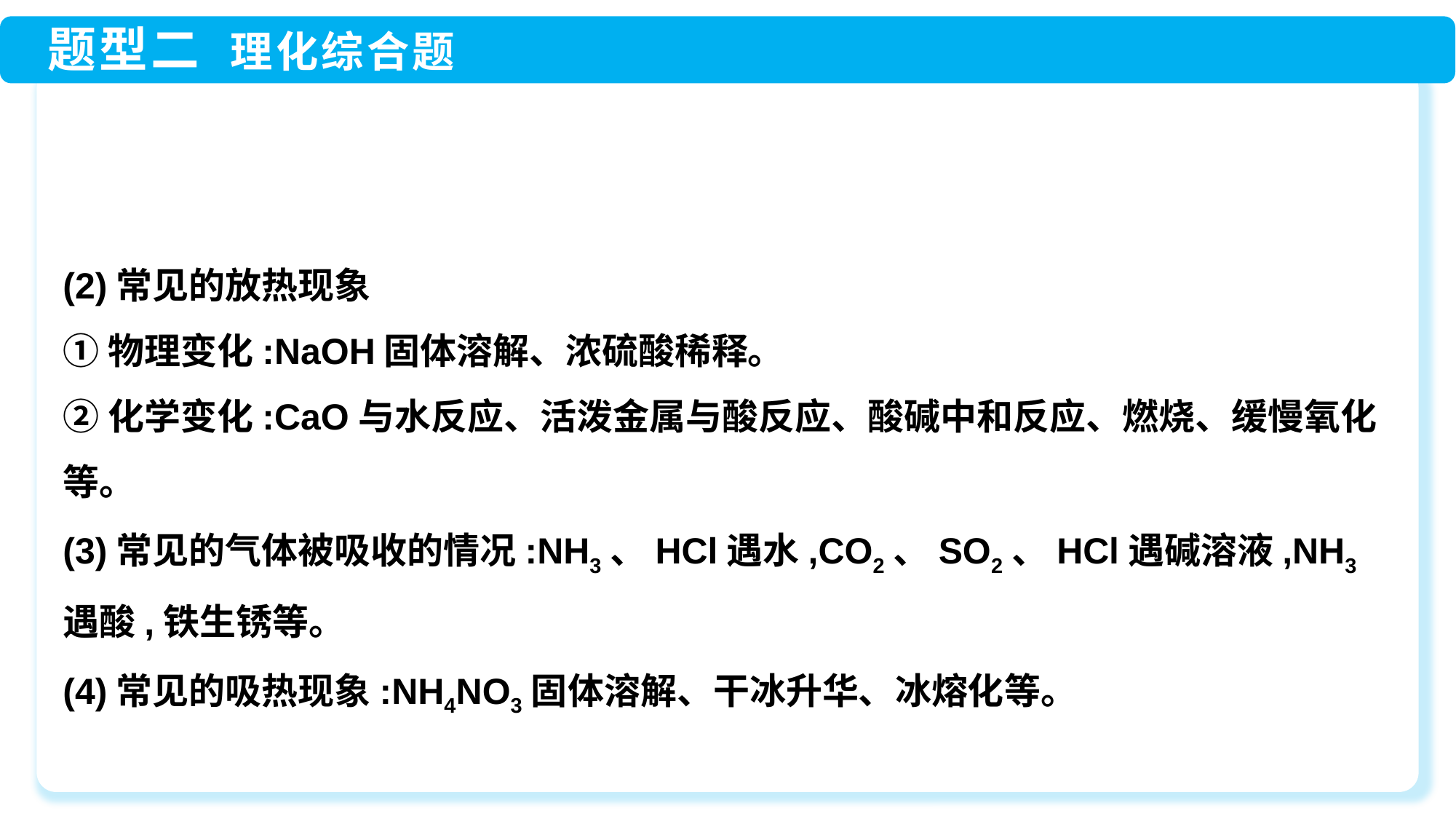

(2)常见的放热现象
①物理变化:NaOH固体溶解、浓硫酸稀释。
②化学变化:CaO与水反应、活泼金属与酸反应、酸碱中和反应、燃烧、缓慢氧化等。
(3)常见的气体被吸收的情况:NH3、HCl遇水,CO2、SO2、HCl遇碱溶液,NH3遇酸,铁生锈等。
(4)常见的吸热现象:NH4NO3固体溶解、干冰升华、冰熔化等。